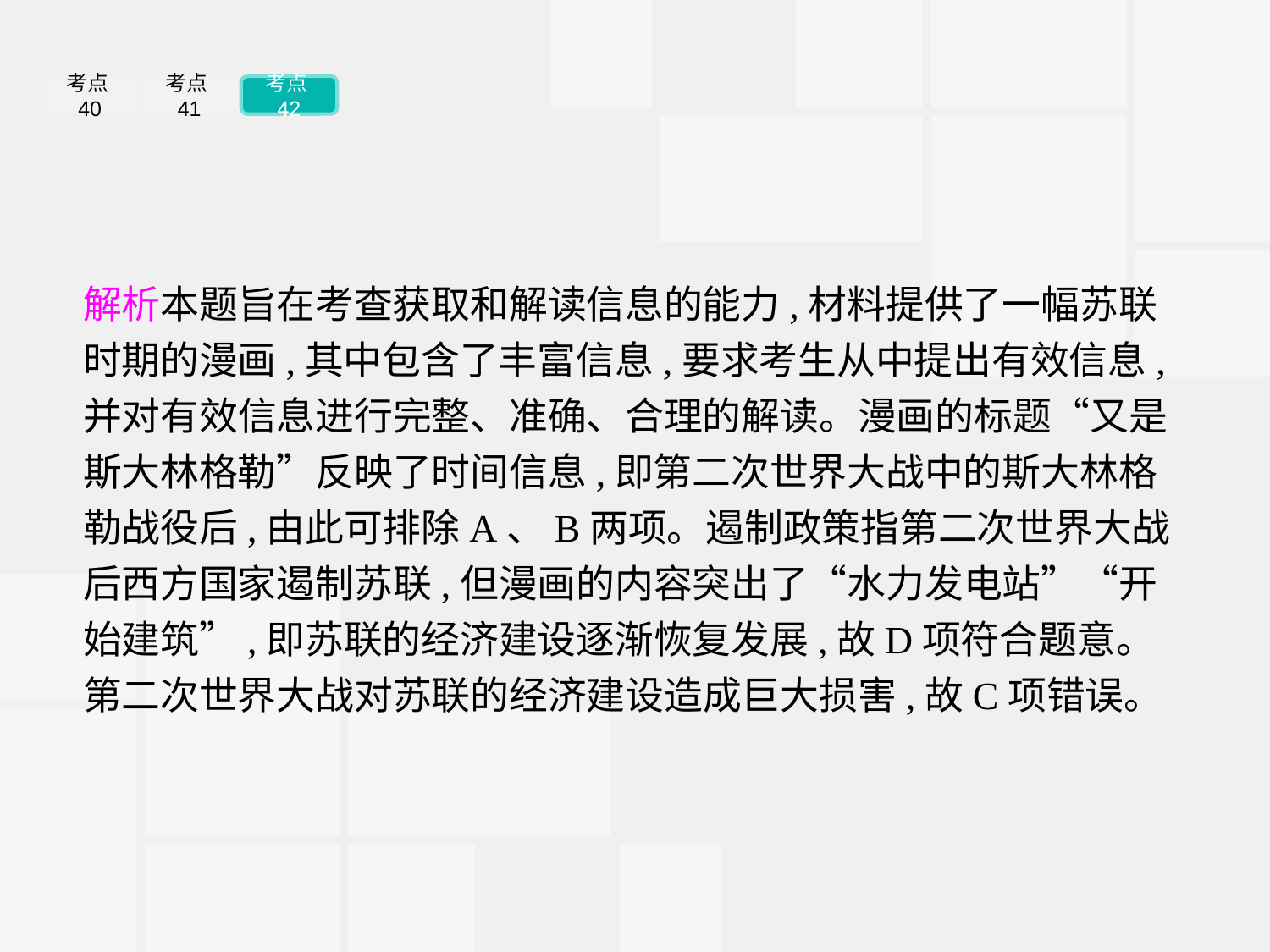

考点40
考点41
考点42
解析本题旨在考查获取和解读信息的能力,材料提供了一幅苏联时期的漫画,其中包含了丰富信息,要求考生从中提出有效信息,并对有效信息进行完整、准确、合理的解读。漫画的标题“又是斯大林格勒”反映了时间信息,即第二次世界大战中的斯大林格勒战役后,由此可排除A、B两项。遏制政策指第二次世界大战后西方国家遏制苏联,但漫画的内容突出了“水力发电站”“开始建筑”,即苏联的经济建设逐渐恢复发展,故D项符合题意。第二次世界大战对苏联的经济建设造成巨大损害,故C项错误。